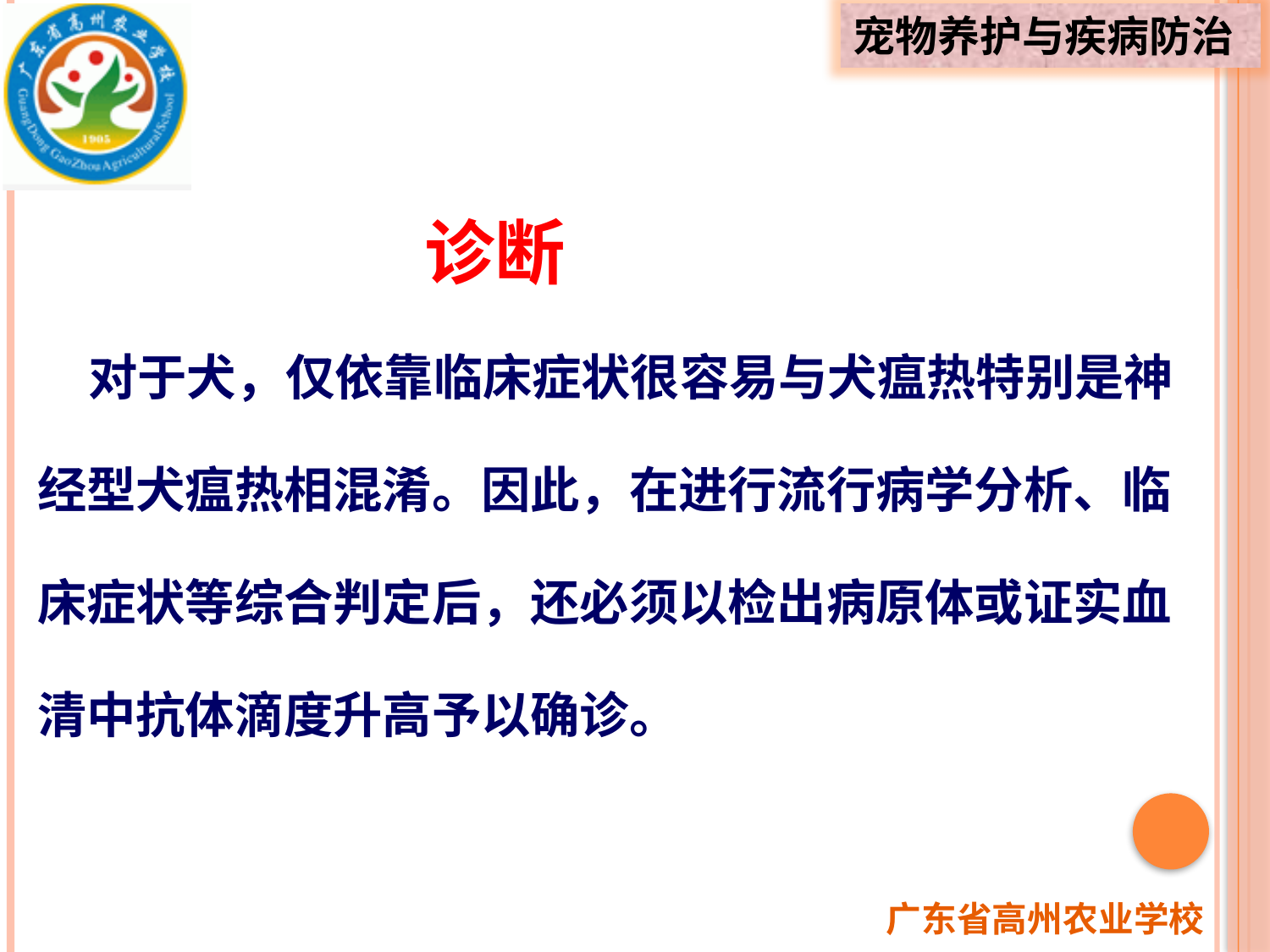

诊断
     对于犬，仅依靠临床症状很容易与犬瘟热特别是神经型犬瘟热相混淆。因此，在进行流行病学分析、临床症状等综合判定后，还必须以检出病原体或证实血清中抗体滴度升高予以确诊。